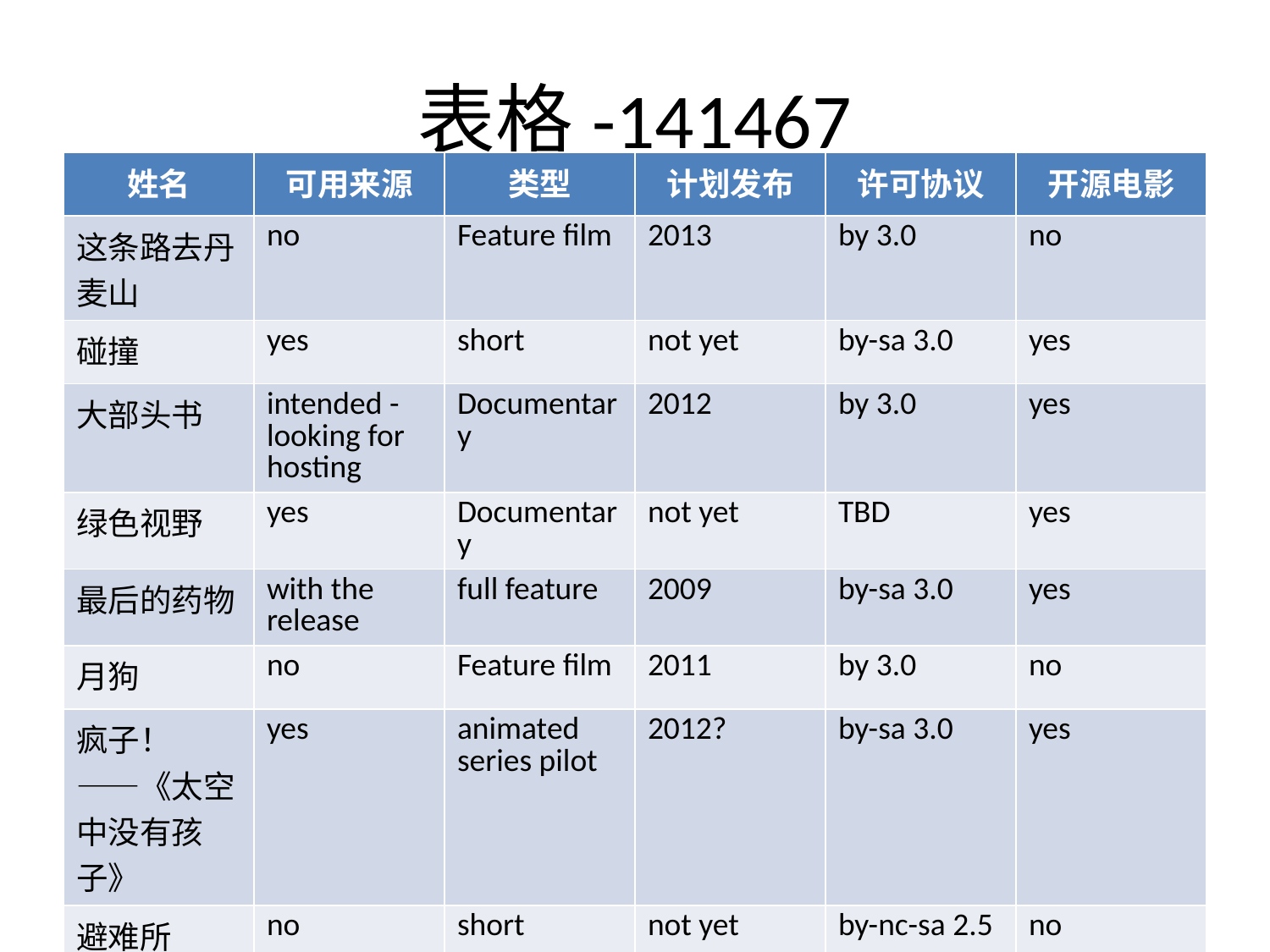

# 表格-141467
| 姓名 | 可用来源 | 类型 | 计划发布 | 许可协议 | 开源电影 |
| --- | --- | --- | --- | --- | --- |
| 这条路去丹麦山 | no | Feature film | 2013 | by 3.0 | no |
| 碰撞 | yes | short | not yet | by-sa 3.0 | yes |
| 大部头书 | intended - looking for hosting | Documentary | 2012 | by 3.0 | yes |
| 绿色视野 | yes | Documentary | not yet | TBD | yes |
| 最后的药物 | with the release | full feature | 2009 | by-sa 3.0 | yes |
| 月狗 | no | Feature film | 2011 | by 3.0 | no |
| 疯子！ ——《太空中没有孩子》 | yes | animated series pilot | 2012? | by-sa 3.0 | yes |
| 避难所 | no | short | not yet | by-nc-sa 2.5 | no |
| 美丽的玛丽亚·莫雷芙娜女王 - 地下 | yes | animated feature | not yet | by 3.0 | yes |
| 数字化临界点 | yes | documentary | not yet released | by-sa | yes |
| 一群天使 | intended | full feature | not yet | by-nc-sa 2.0 | partially |